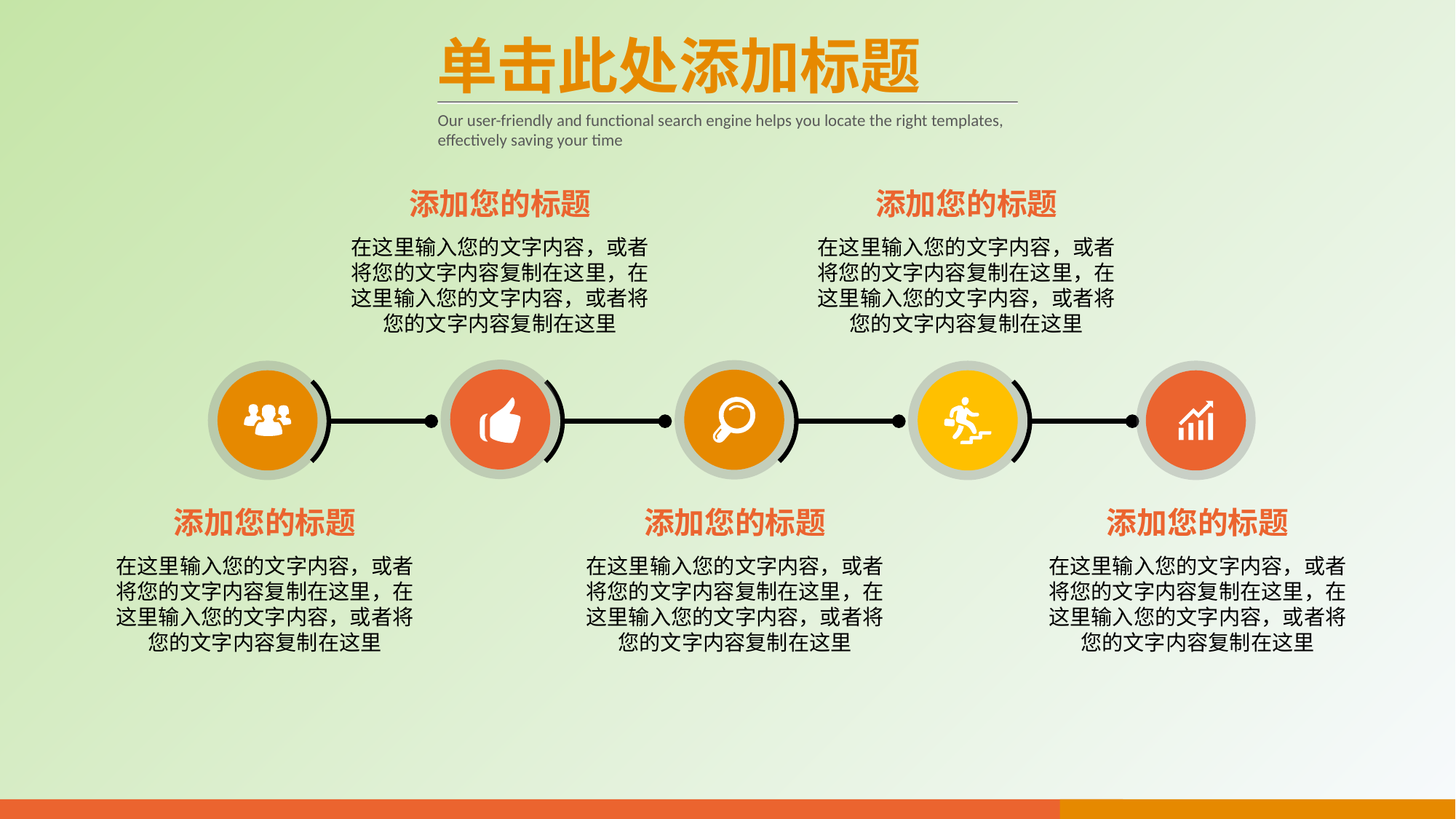

单击此处添加标题
Our user-friendly and functional search engine helps you locate the right templates, effectively saving your time
添加您的标题
添加您的标题
在这里输入您的文字内容，或者将您的文字内容复制在这里，在这里输入您的文字内容，或者将您的文字内容复制在这里
在这里输入您的文字内容，或者将您的文字内容复制在这里，在这里输入您的文字内容，或者将您的文字内容复制在这里

添加您的标题
添加您的标题
添加您的标题
在这里输入您的文字内容，或者将您的文字内容复制在这里，在这里输入您的文字内容，或者将您的文字内容复制在这里
在这里输入您的文字内容，或者将您的文字内容复制在这里，在这里输入您的文字内容，或者将您的文字内容复制在这里
在这里输入您的文字内容，或者将您的文字内容复制在这里，在这里输入您的文字内容，或者将您的文字内容复制在这里